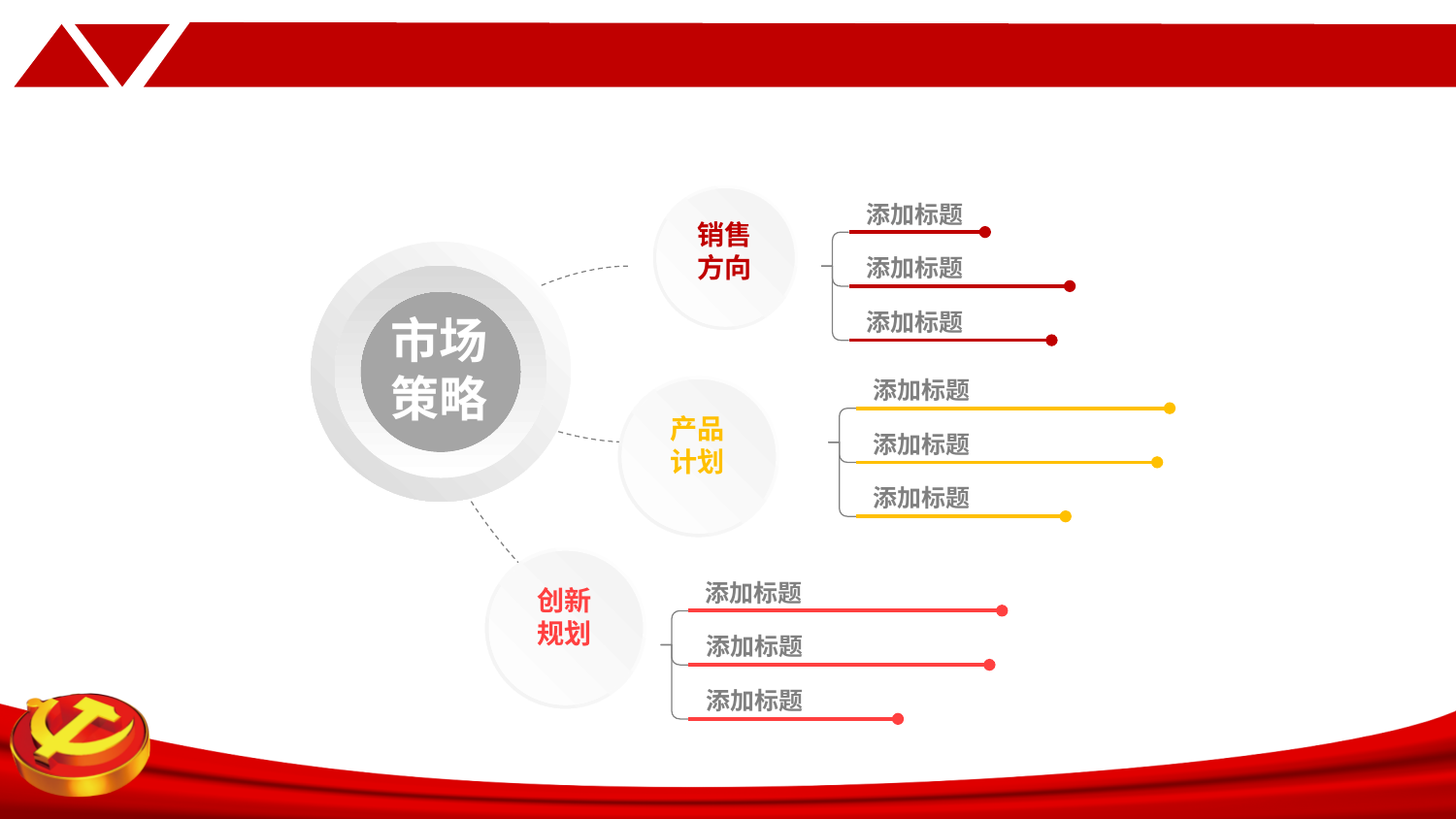

#

销售
方向

添加标题

市场策略

添加标题

添加标题

添加标题

产品
计划

添加标题

添加标题

创新
规划

添加标题

添加标题

添加标题